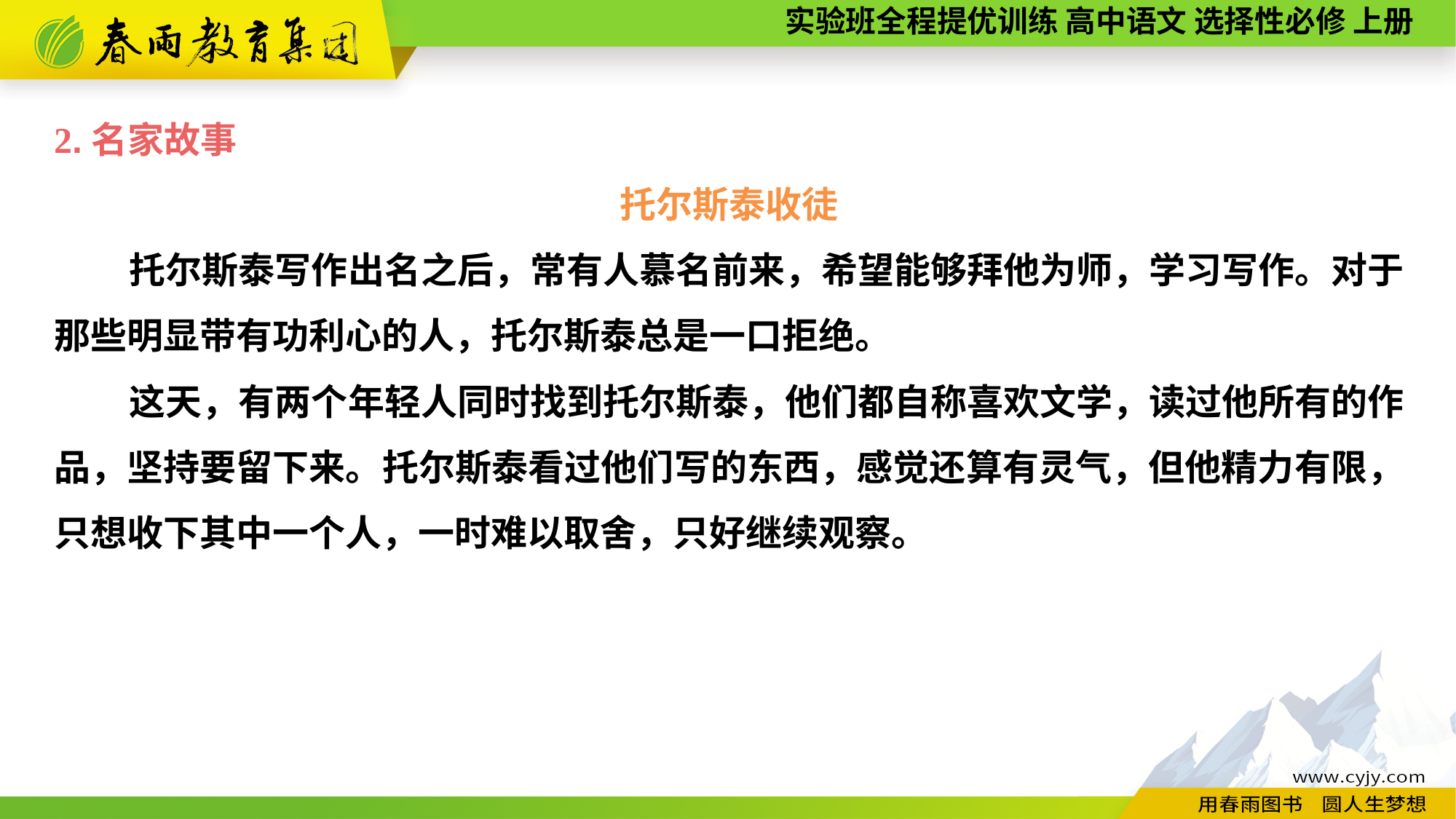

2.名家故事
托尔斯泰收徒
托尔斯泰写作出名之后，常有人慕名前来，希望能够拜他为师，学习写作。对于那些明显带有功利心的人，托尔斯泰总是一口拒绝。
这天，有两个年轻人同时找到托尔斯泰，他们都自称喜欢文学，读过他所有的作品，坚持要留下来。托尔斯泰看过他们写的东西，感觉还算有灵气，但他精力有限，只想收下其中一个人，一时难以取舍，只好继续观察。